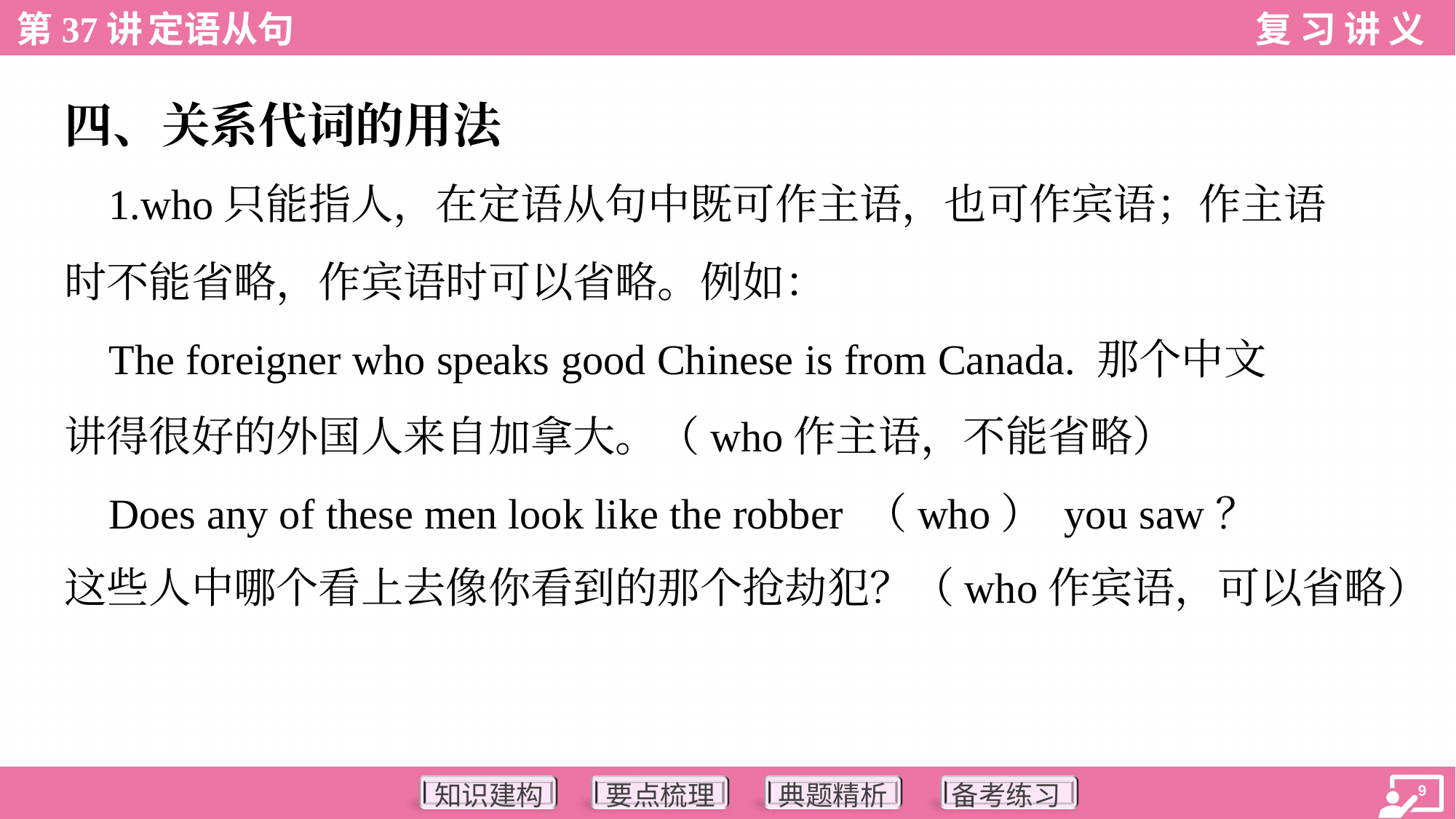

四、关系代词的用法
    1.who只能指人，在定语从句中既可作主语，也可作宾语；作主语
时不能省略，作宾语时可以省略。例如：
    The foreigner who speaks good Chinese is from Canada. 那个中文
讲得很好的外国人来自加拿大。（who作主语，不能省略）
    Does any of these men look like the robber （who） you saw？
这些人中哪个看上去像你看到的那个抢劫犯？（who作宾语，可以省略）